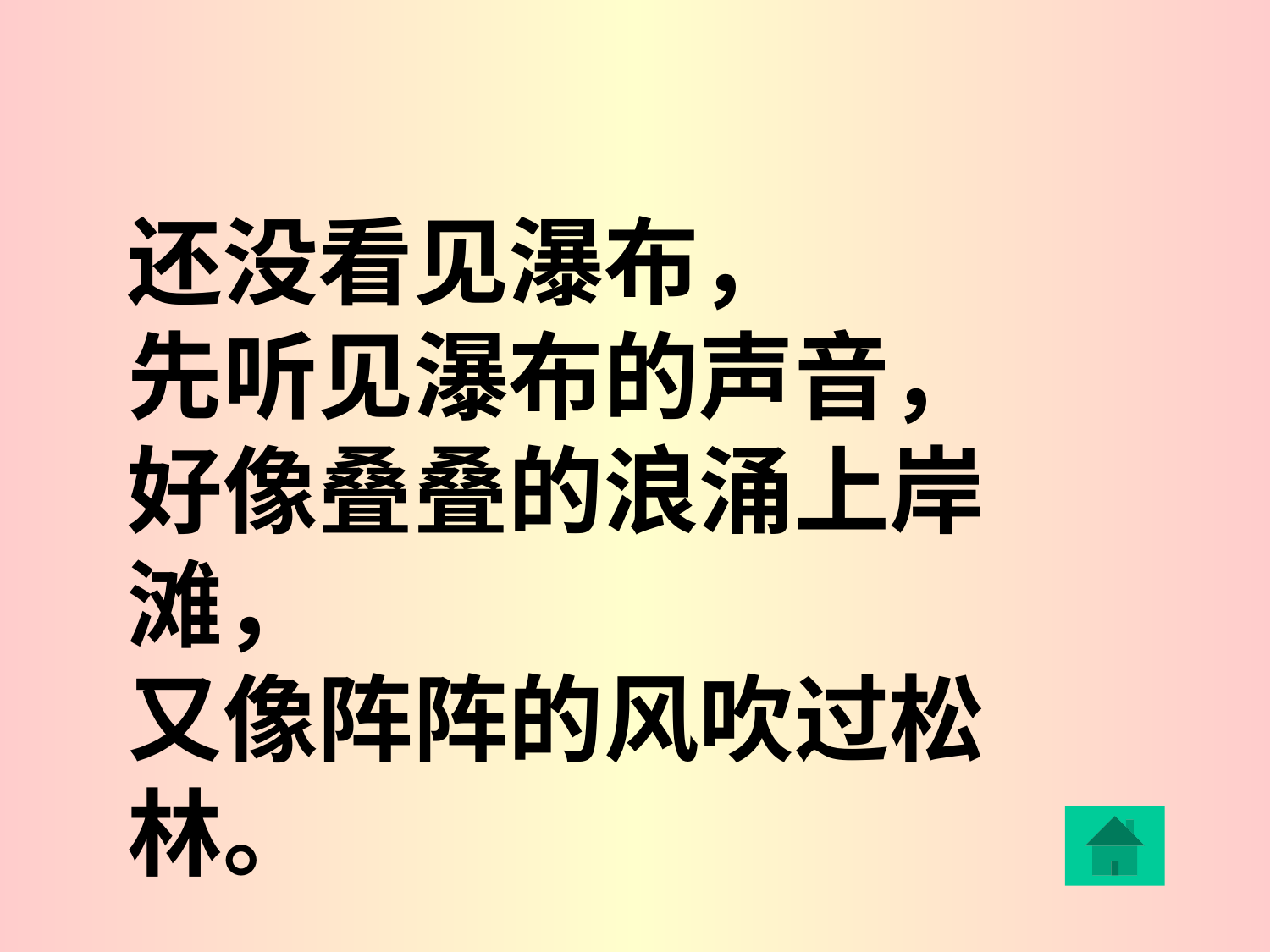

还没看见瀑布，
先听见瀑布的声音，
好像叠叠的浪涌上岸滩，
又像阵阵的风吹过松林。